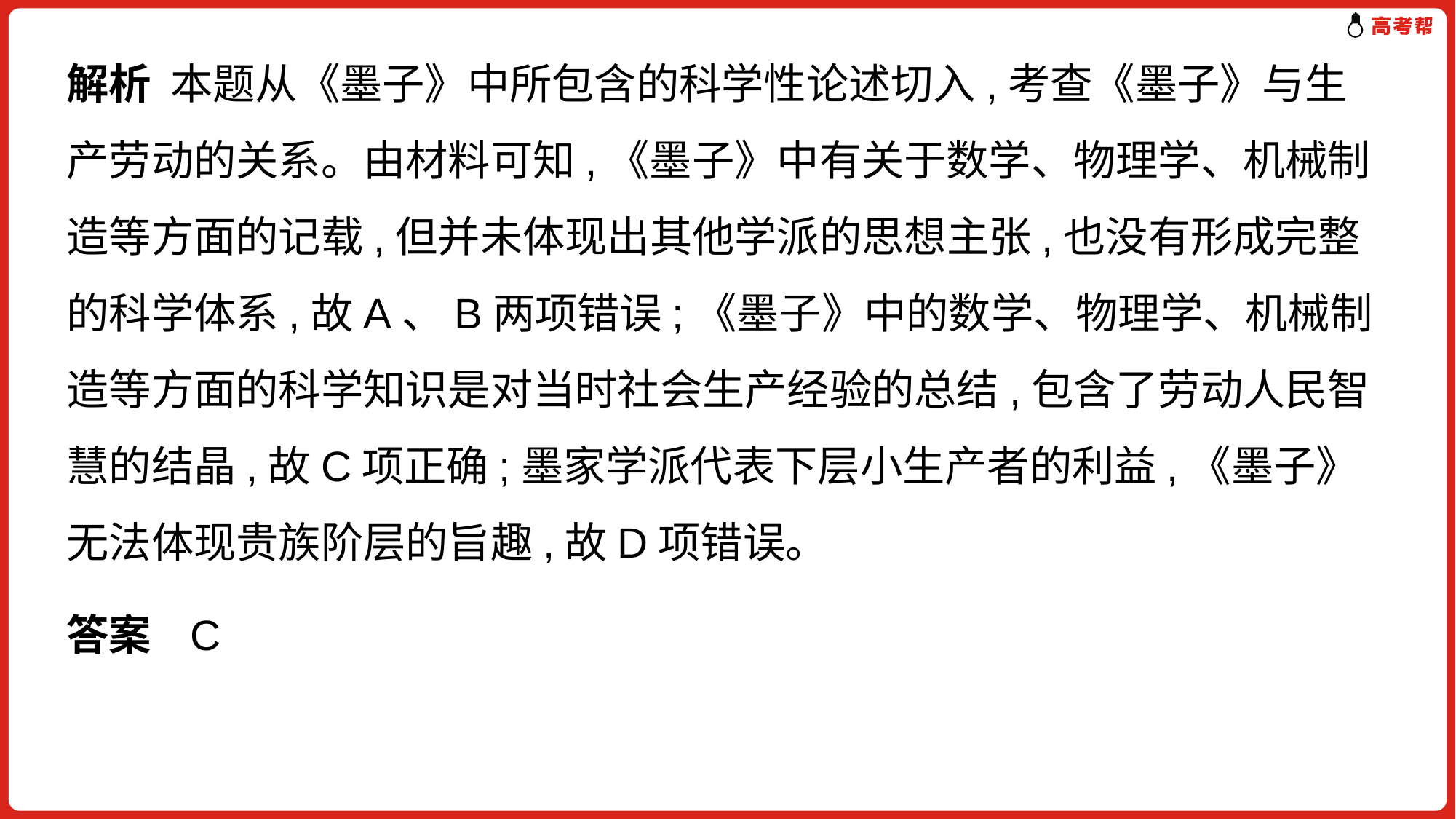

解析  本题从《墨子》中所包含的科学性论述切入,考查《墨子》与生产劳动的关系。由材料可知,《墨子》中有关于数学、物理学、机械制造等方面的记载,但并未体现出其他学派的思想主张,也没有形成完整的科学体系,故A、B两项错误;《墨子》中的数学、物理学、机械制造等方面的科学知识是对当时社会生产经验的总结,包含了劳动人民智慧的结晶,故C项正确;墨家学派代表下层小生产者的利益,《墨子》无法体现贵族阶层的旨趣,故D项错误。
答案   C